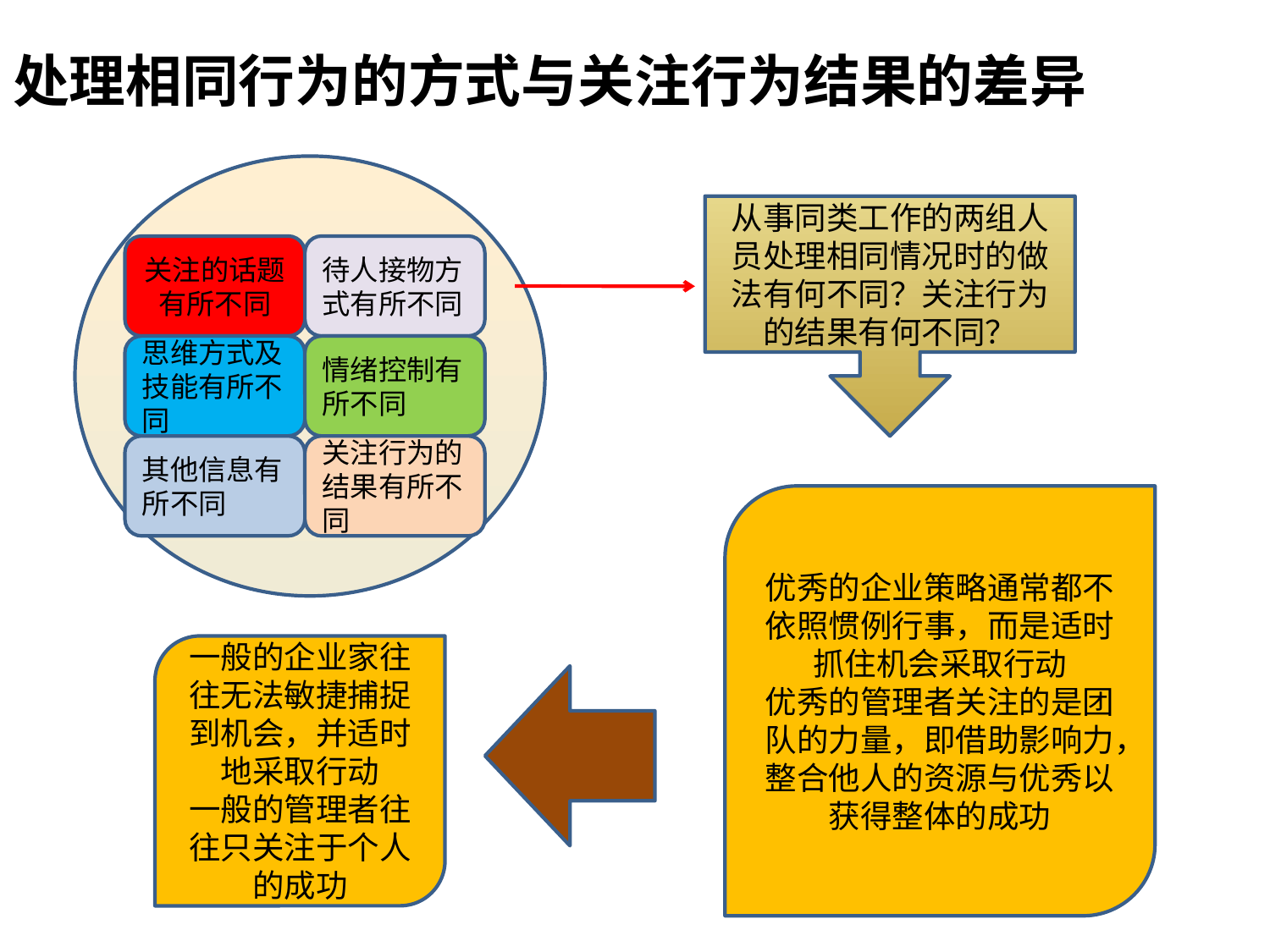

# 处理相同行为的方式与关注行为结果的差异

从事同类工作的两组人员处理相同情况时的做法有何不同？关注行为的结果有何不同？

关注的话题有所不同
待人接物方式有所不同
思维方式及技能有所不同
情绪控制有所不同
其他信息有所不同
关注行为的结果有所不同
优秀的企业策略通常都不依照惯例行事，而是适时抓住机会采取行动
优秀的管理者关注的是团队的力量，即借助影响力，整合他人的资源与优秀以获得整体的成功
一般的企业家往往无法敏捷捕捉到机会，并适时地采取行动
一般的管理者往往只关注于个人的成功